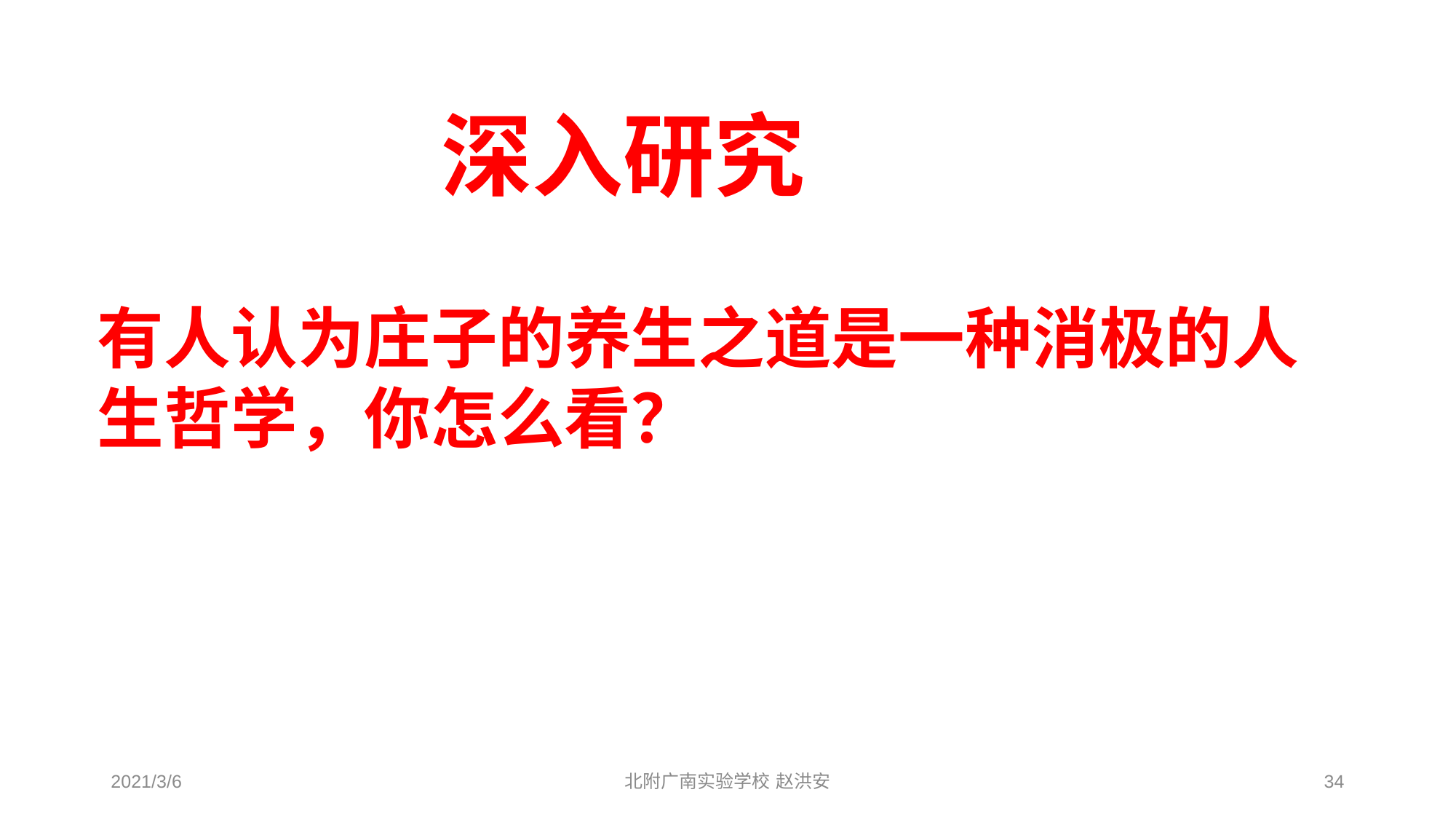

深入研究
有人认为庄子的养生之道是一种消极的人生哲学，你怎么看？
2021/3/6
北附广南实验学校 赵洪安
34